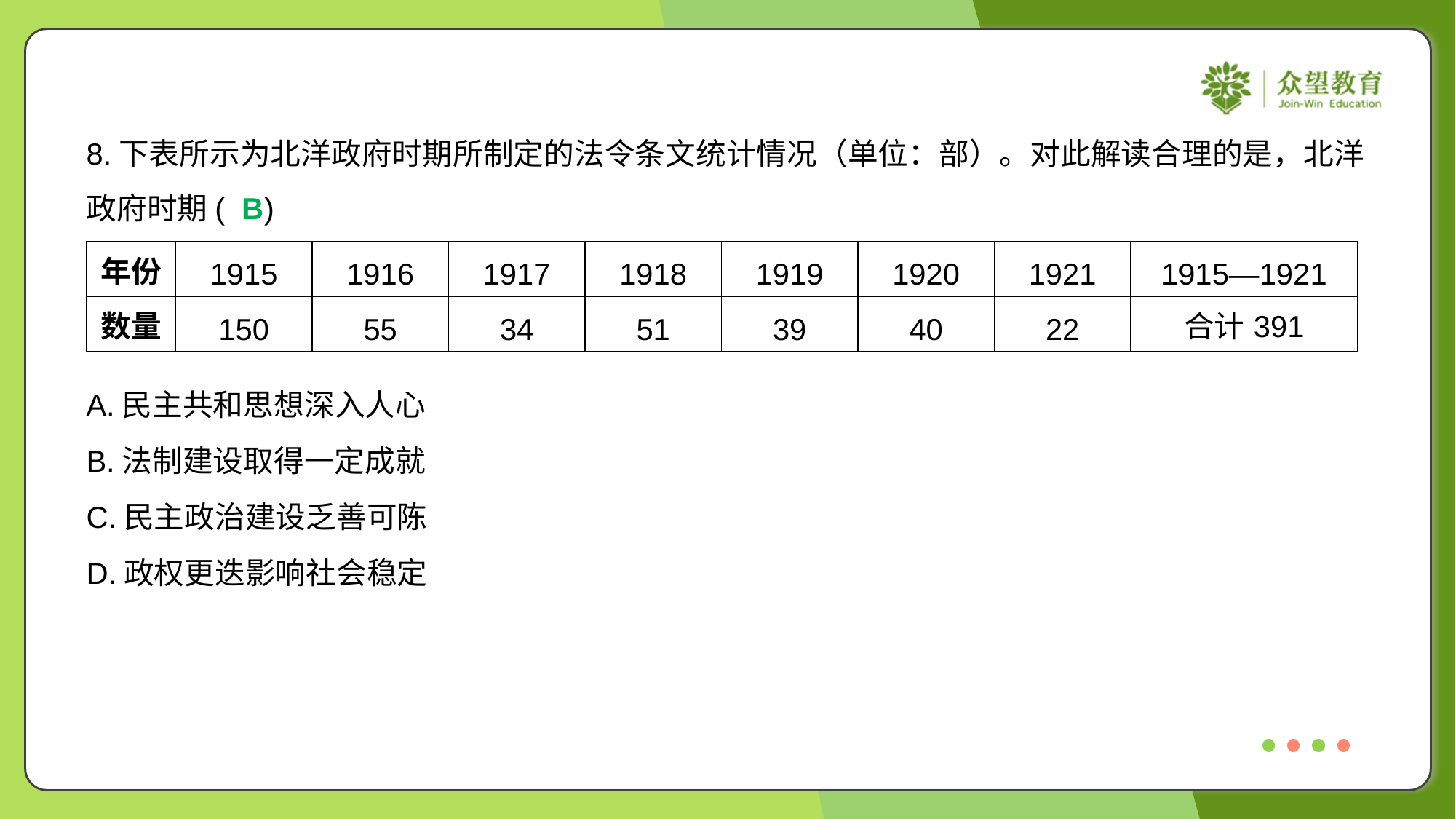

8.下表所示为北洋政府时期所制定的法令条文统计情况（单位：部）。对此解读合理的是，北洋
政府时期(     )
B
| 年份 | 1915 | 1916 | 1917 | 1918 | 1919 | 1920 | 1921 | 1915—1921 |
| --- | --- | --- | --- | --- | --- | --- | --- | --- |
| 数量 | 150 | 55 | 34 | 51 | 39 | 40 | 22 | 合计391 |
A.民主共和思想深入人心
B.法制建设取得一定成就
C.民主政治建设乏善可陈
D.政权更迭影响社会稳定